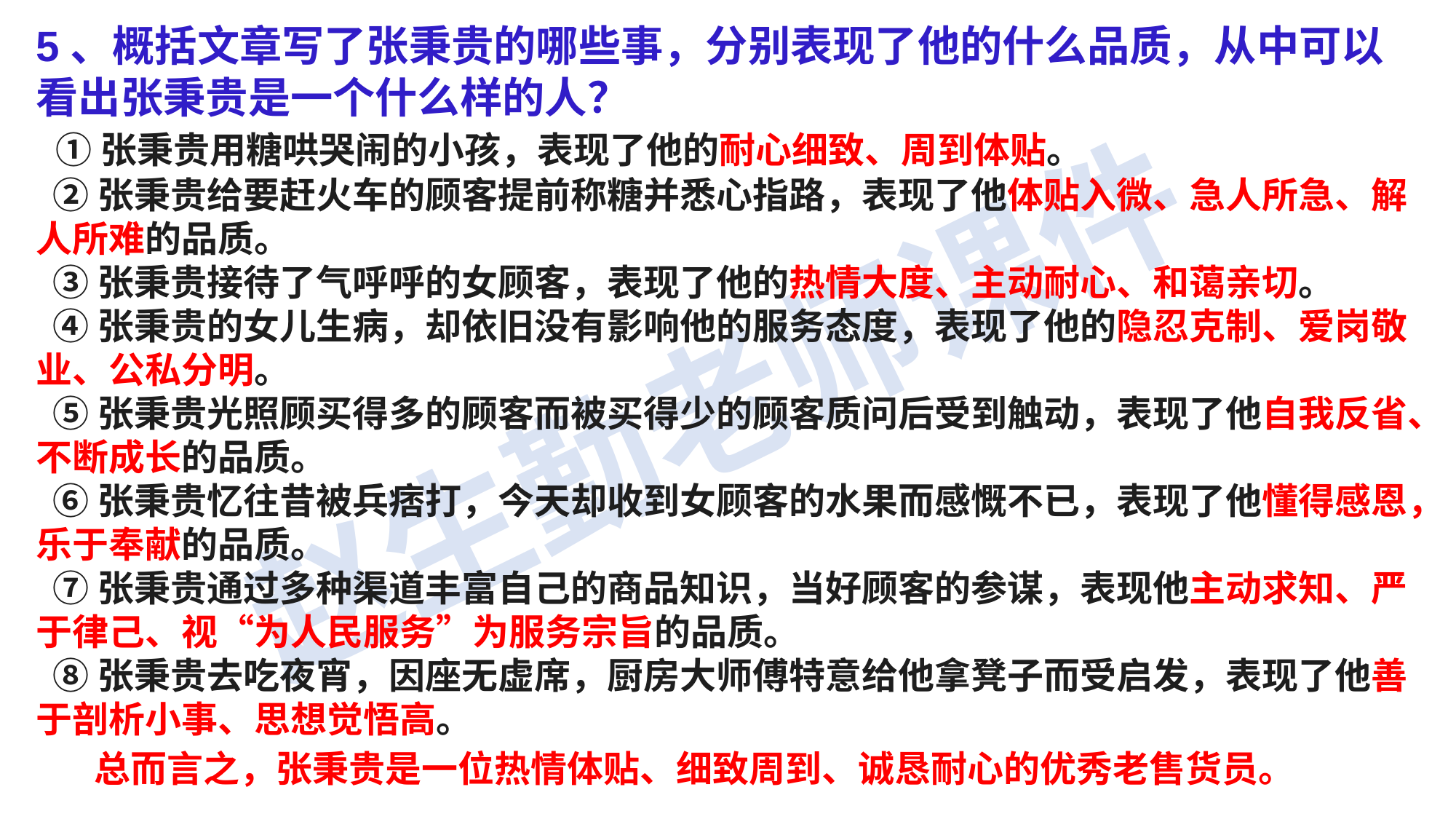

5、概括文章写了张秉贵的哪些事，分别表现了他的什么品质，从中可以看出张秉贵是一个什么样的人？
  ①张秉贵用糖哄哭闹的小孩，表现了他的耐心细致、周到体贴。
  ②张秉贵给要赶火车的顾客提前称糖并悉心指路，表现了他体贴入微、急人所急、解人所难的品质。
  ③张秉贵接待了气呼呼的女顾客，表现了他的热情大度、主动耐心、和蔼亲切。
  ④张秉贵的女儿生病，却依旧没有影响他的服务态度，表现了他的隐忍克制、爱岗敬业、公私分明。
  ⑤张秉贵光照顾买得多的顾客而被买得少的顾客质问后受到触动，表现了他自我反省、不断成长的品质。
  ⑥张秉贵忆往昔被兵痞打，今天却收到女顾客的水果而感慨不已，表现了他懂得感恩，乐于奉献的品质。
  ⑦张秉贵通过多种渠道丰富自己的商品知识，当好顾客的参谋，表现他主动求知、严于律己、视“为人民服务”为服务宗旨的品质。
  ⑧张秉贵去吃夜宵，因座无虚席，厨房大师傅特意给他拿凳子而受启发，表现了他善于剖析小事、思想觉悟高。
      总而言之，张秉贵是一位热情体贴、细致周到、诚恳耐心的优秀老售货员。